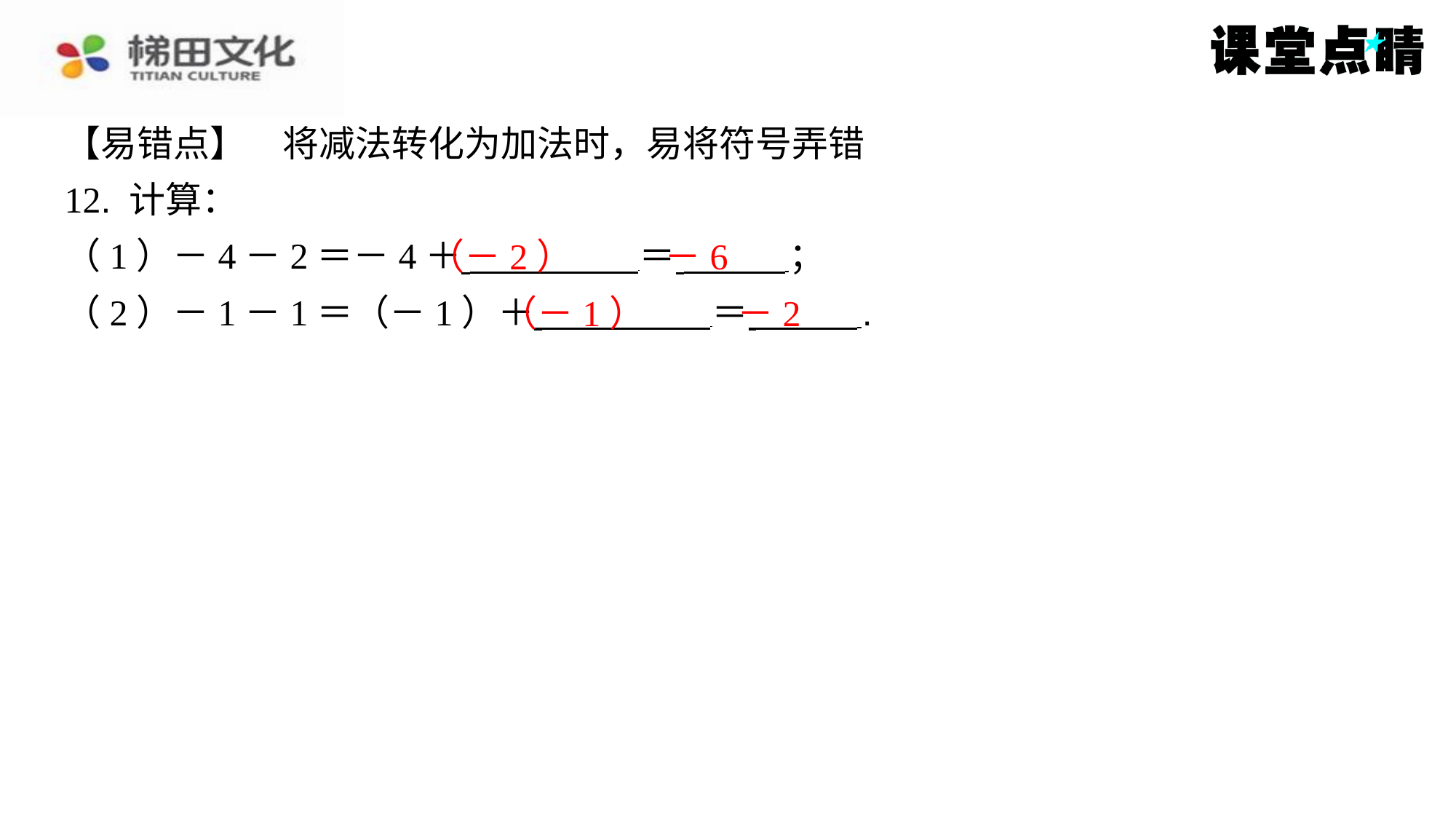

【易错点】　将减法转化为加法时，易将符号弄错
12. 计算：
（1）－4－2＝－4＋                           ＝                 ⁠；
（2）－1－1＝（－1）＋                           ＝                 ⁠.
（－2）
－6
（－1）
－2